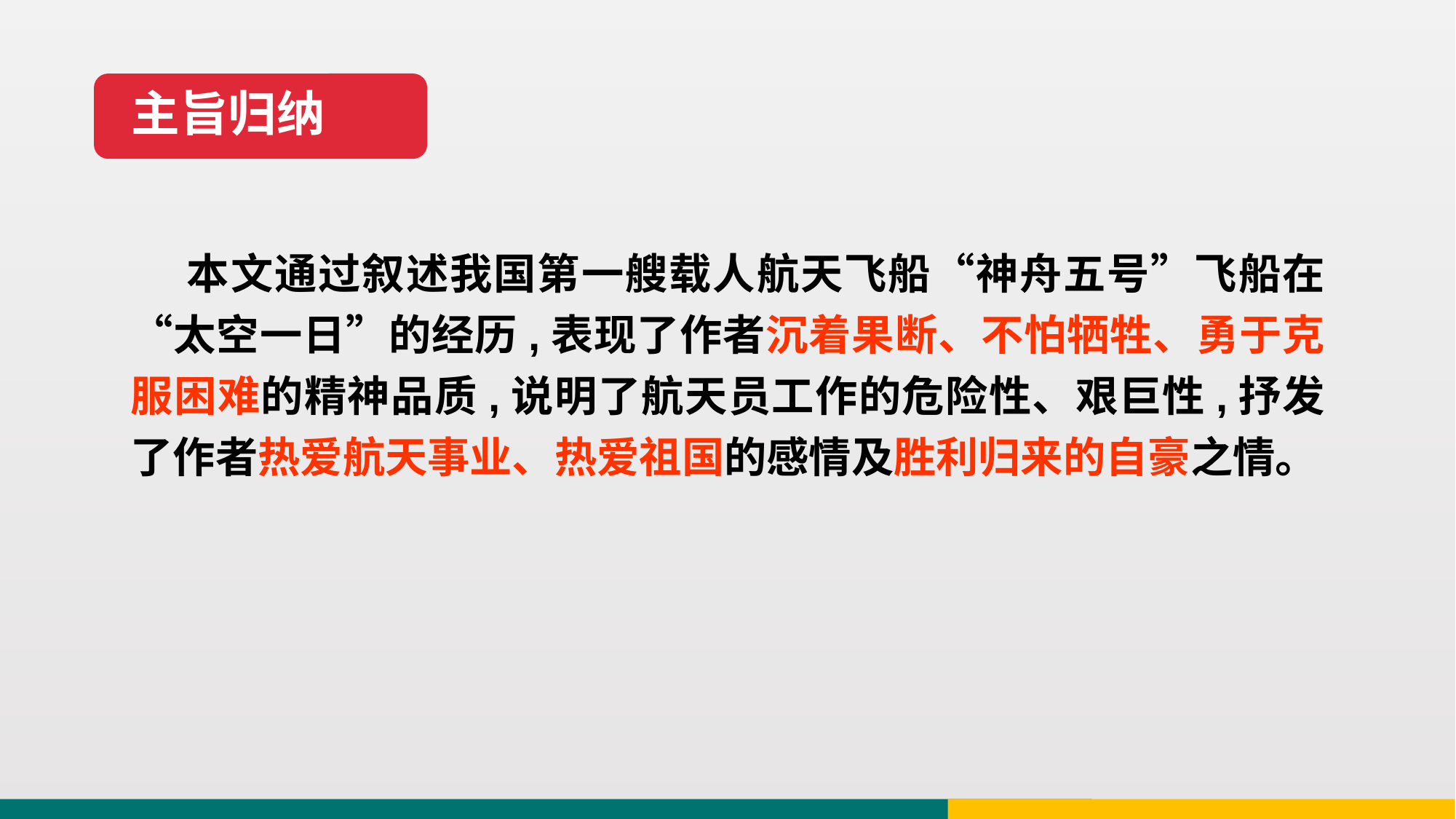

主旨归纳
    本文通过叙述我国第一艘载人航天飞船“神舟五号”飞船在“太空一日”的经历,表现了作者沉着果断、不怕牺牲、勇于克服困难的精神品质,说明了航天员工作的危险性、艰巨性,抒发了作者热爱航天事业、热爱祖国的感情及胜利归来的自豪之情。